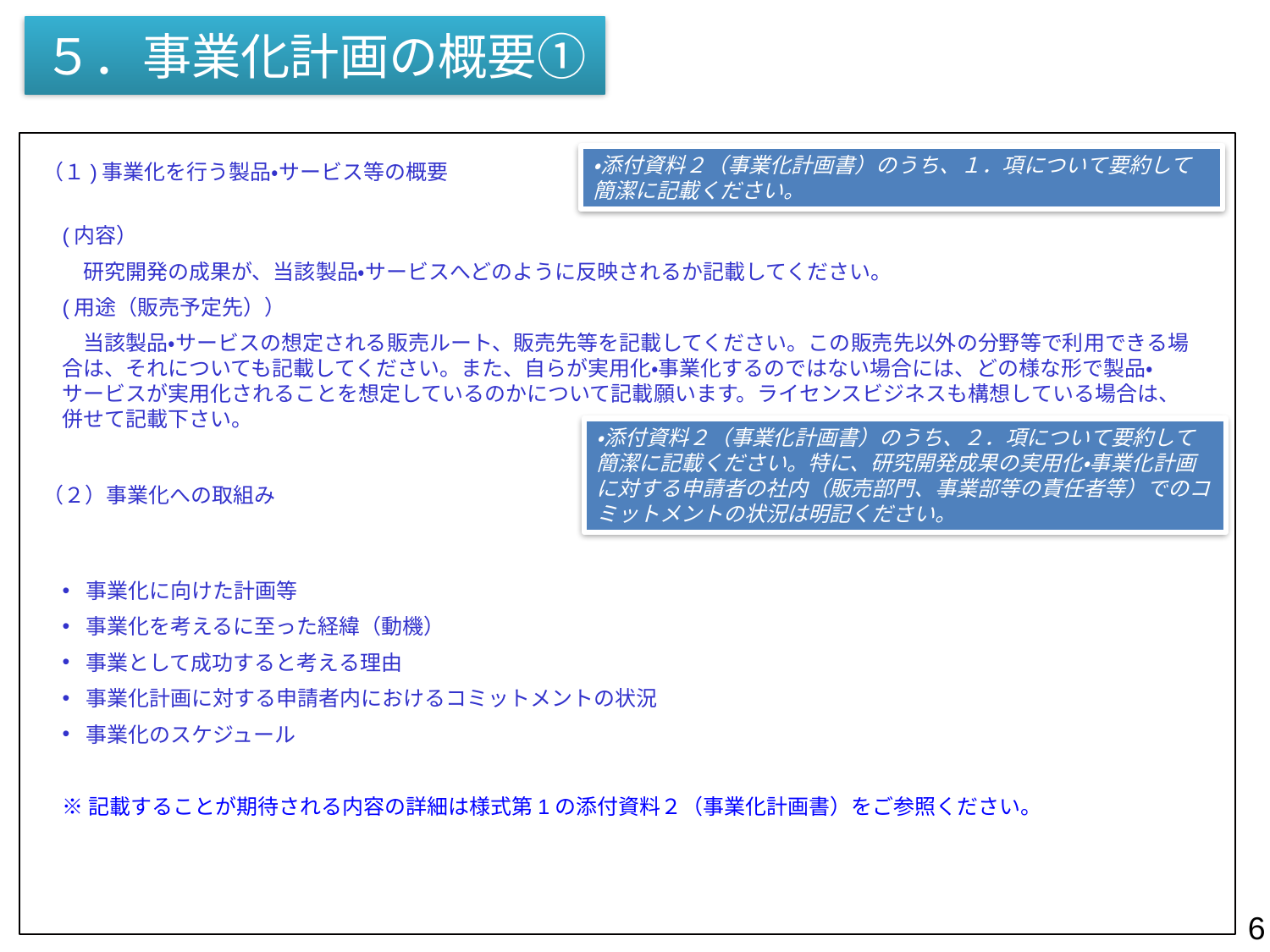

５．事業化計画の概要①

・添付資料２（事業化計画書）のうち、１．項について要約して簡潔に記載ください。
（１)事業化を行う製品・サービス等の概要

（２）事業化への取組み

(内容）
　研究開発の成果が、当該製品・サービスへどのように反映されるか記載してください。
(用途（販売予定先））
　当該製品・サービスの想定される販売ルート、販売先等を記載してください。この販売先以外の分野等で利用できる場合は、それについても記載してください。また、自らが実用化・事業化するのではない場合には、どの様な形で製品・サービスが実用化されることを想定しているのかについて記載願います。ライセンスビジネスも構想している場合は、併せて記載下さい。

・添付資料２（事業化計画書）のうち、２．項について要約して簡潔に記載ください。特に、研究開発成果の実用化・事業化計画に対する申請者の社内（販売部門、事業部等の責任者等）でのコミットメントの状況は明記ください。
事業化に向けた計画等
事業化を考えるに至った経緯（動機）
事業として成功すると考える理由
事業化計画に対する申請者内におけるコミットメントの状況
事業化のスケジュール

※記載することが期待される内容の詳細は様式第1の添付資料２（事業化計画書）をご参照ください。
6